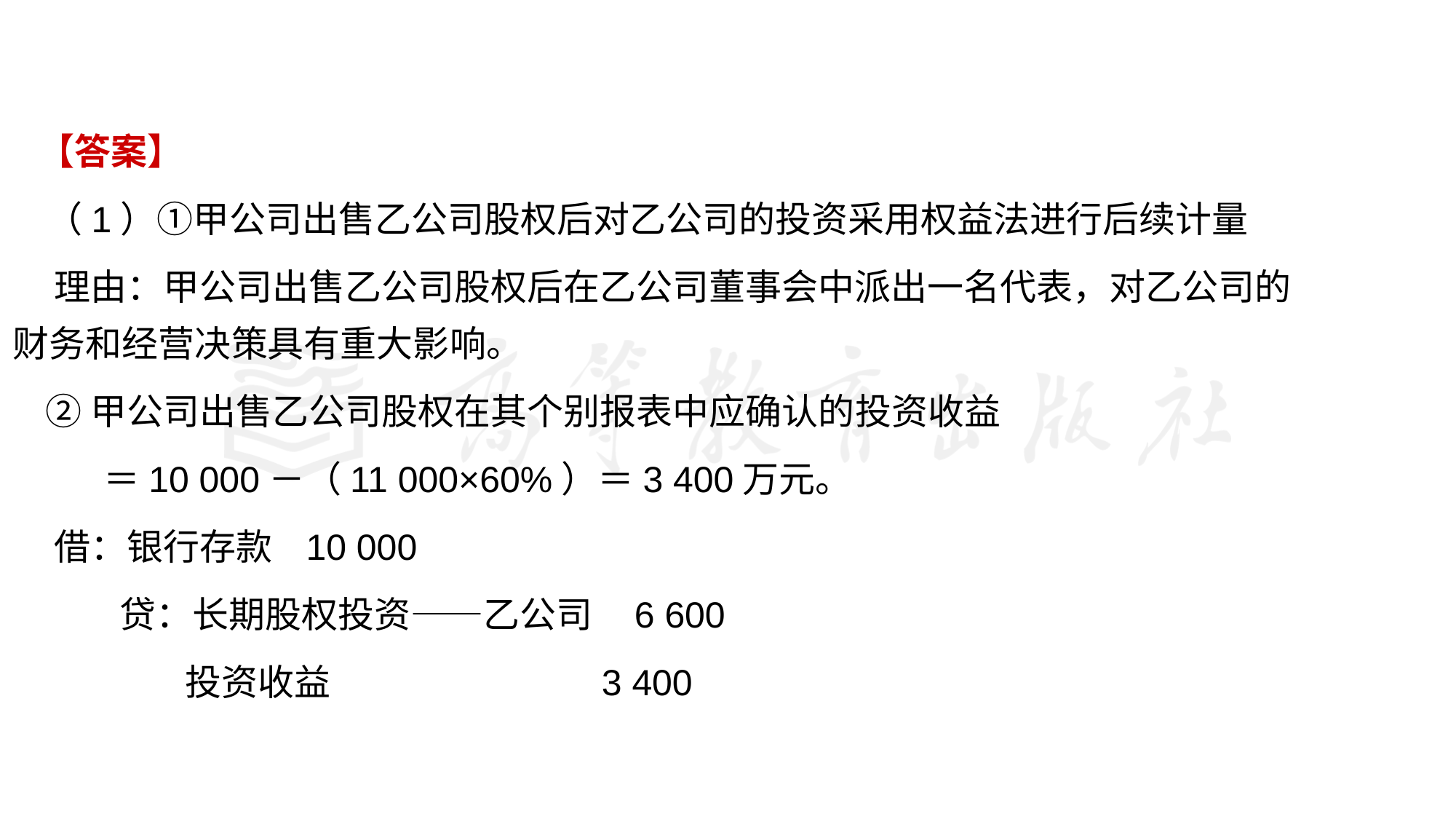

#
  【答案】
   （1）①甲公司出售乙公司股权后对乙公司的投资采用权益法进行后续计量
    理由：甲公司出售乙公司股权后在乙公司董事会中派出一名代表，对乙公司的财务和经营决策具有重大影响。
    ②甲公司出售乙公司股权在其个别报表中应确认的投资收益
          ＝10 000－（11 000×60%）＝3 400万元。
    借：银行存款   10 000
            贷：长期股权投资——乙公司    6 600
                    投资收益                                3 400